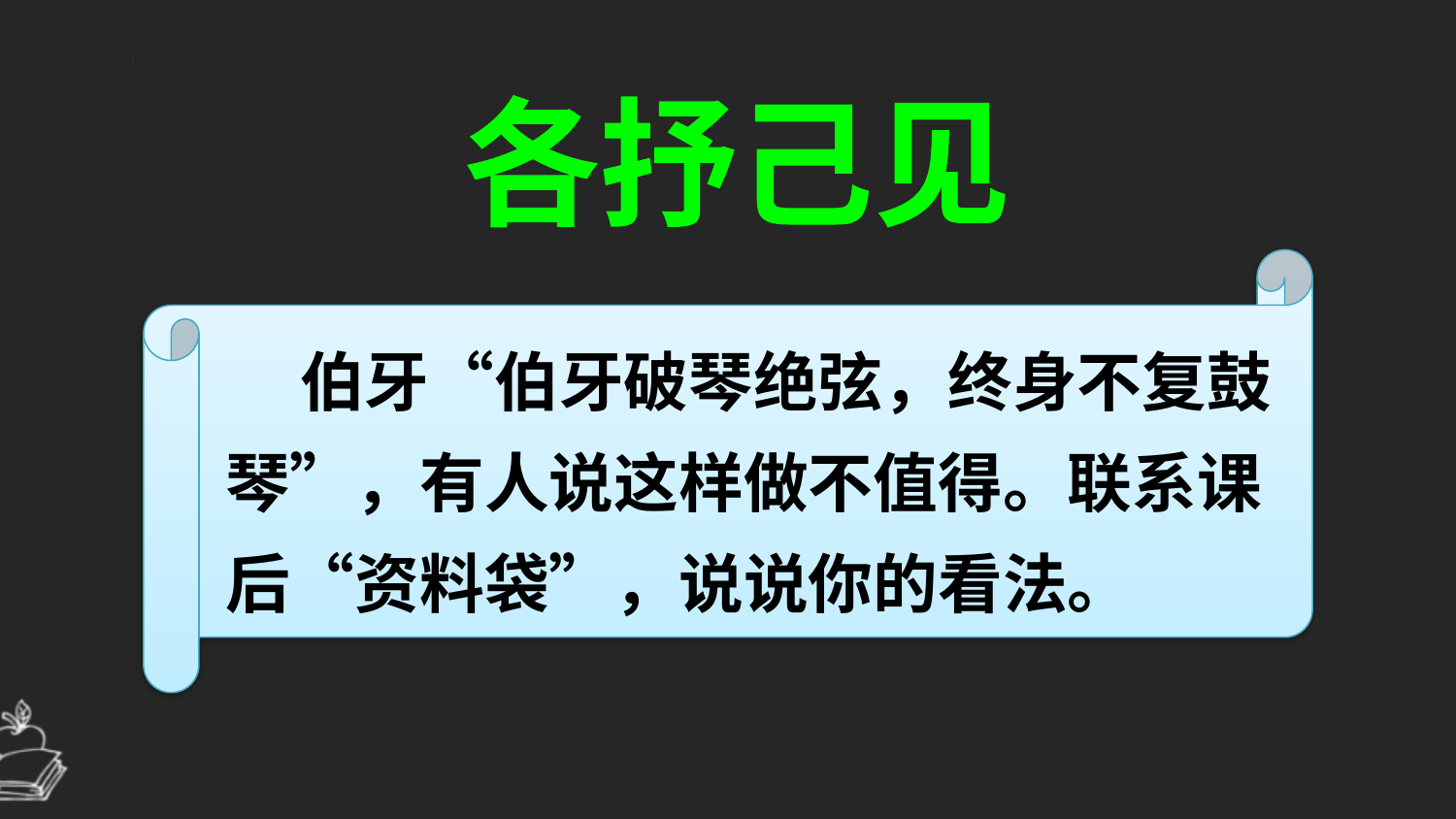

各抒己见

    伯牙“伯牙破琴绝弦，终身不复鼓琴”，有人说这样做不值得。联系课后“资料袋”，说说你的看法。